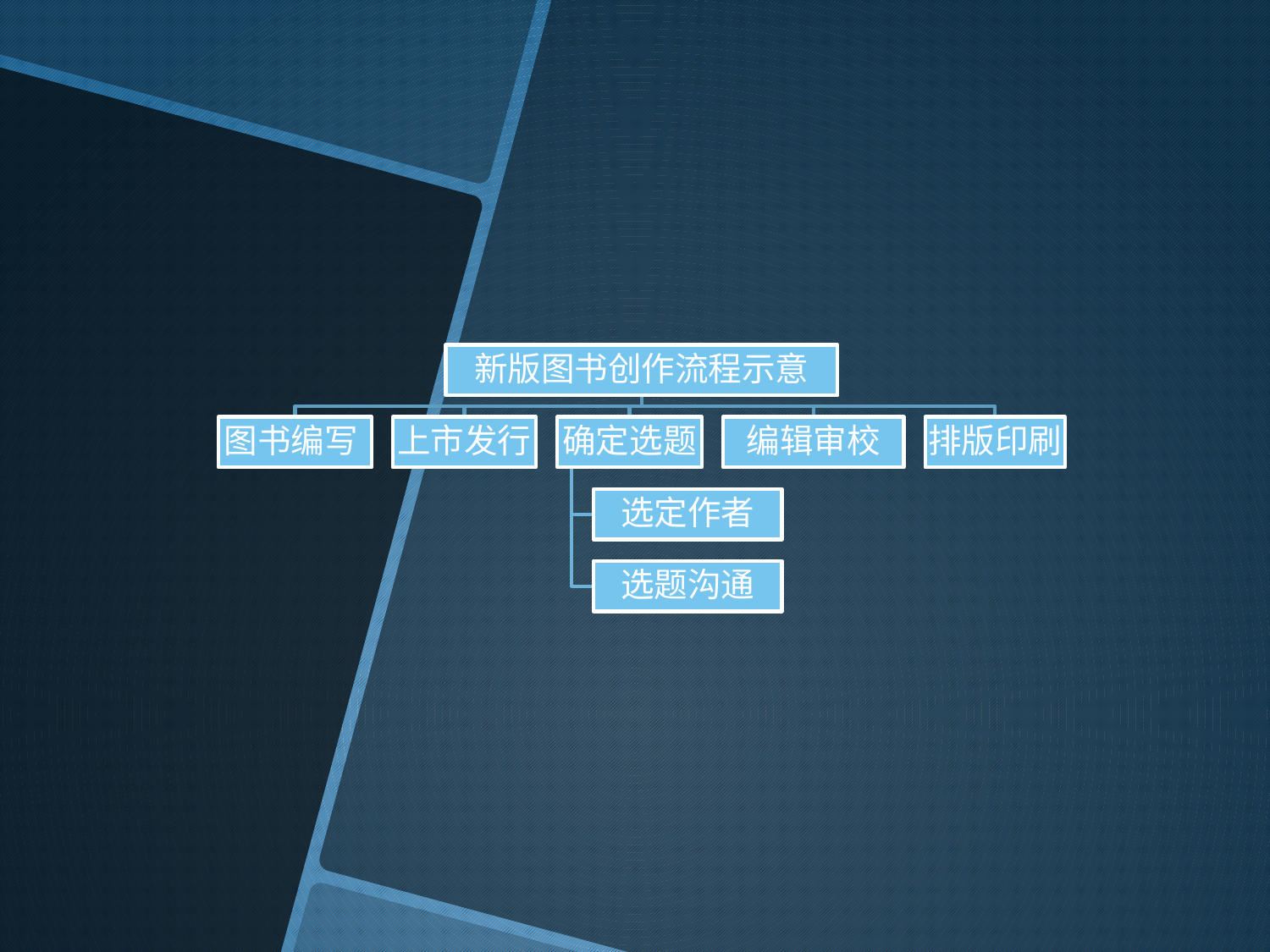

新版图书创作流程示意
图书编写
上市发行
确定选题
选定作者
选题沟通
编辑审校
排版印刷